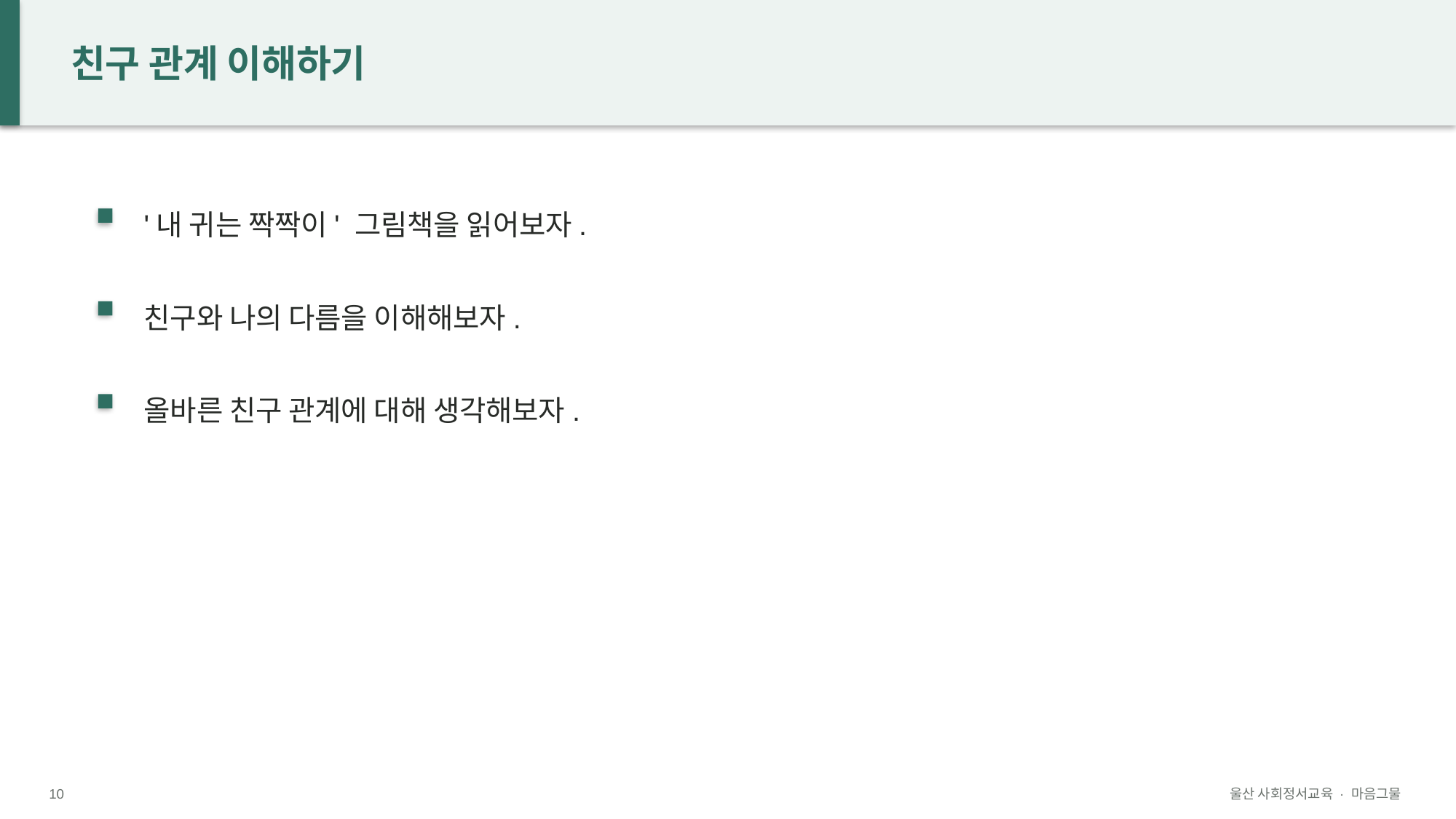

친구 관계 이해하기
'내 귀는 짝짝이' 그림책을 읽어보자.

친구와 나의 다름을 이해해보자.

올바른 친구 관계에 대해 생각해보자.

10
울산 사회정서교육 · 마음그물